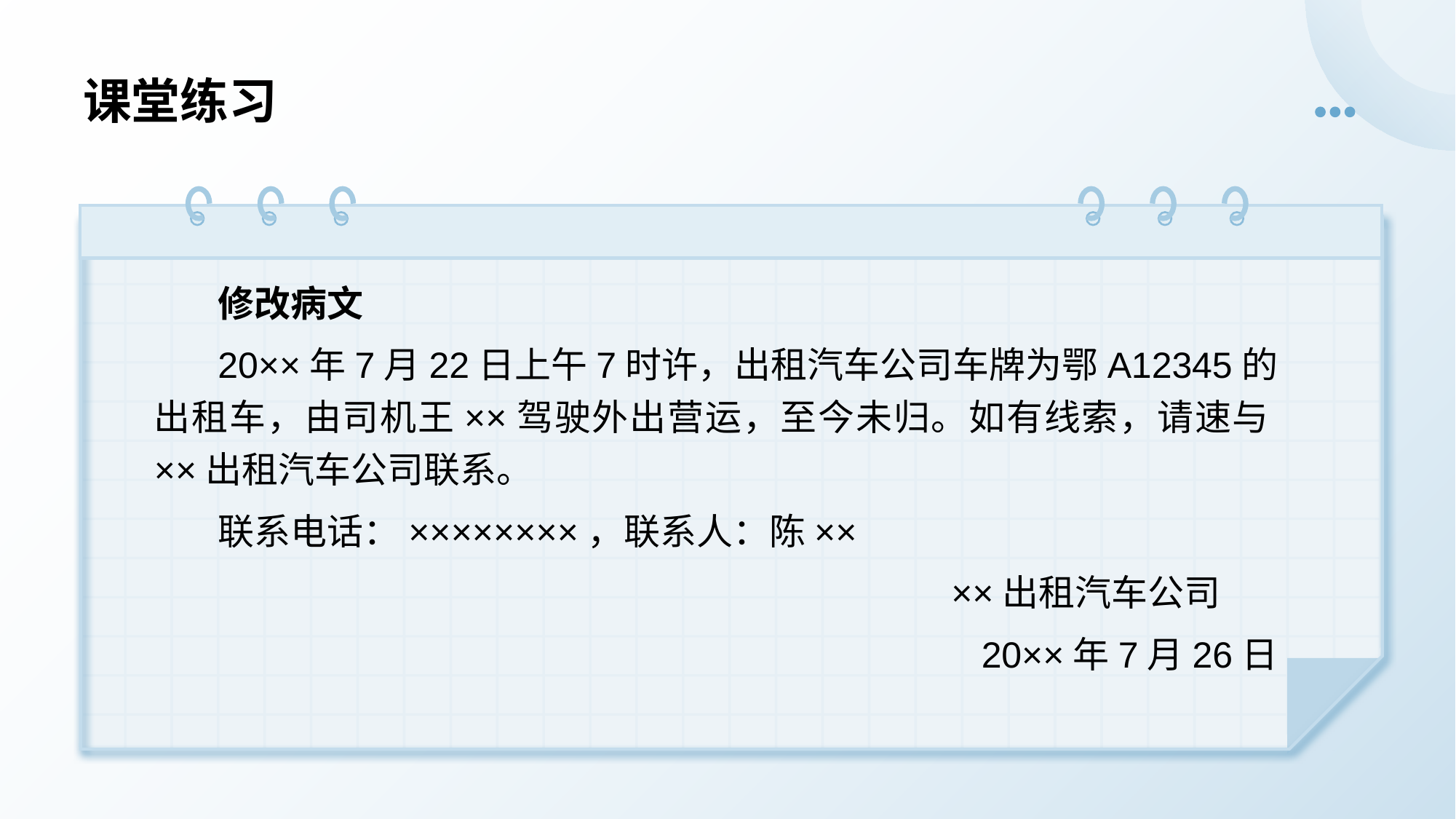

# 课堂练习

修改病文
20××年7月22日上午7时许，出租汽车公司车牌为鄂A12345的出租车，由司机王××驾驶外出营运，至今未归。如有线索，请速与××出租汽车公司联系。
联系电话：××××××××，联系人：陈××
                                                                        ××出租汽车公司
20××年7月26日